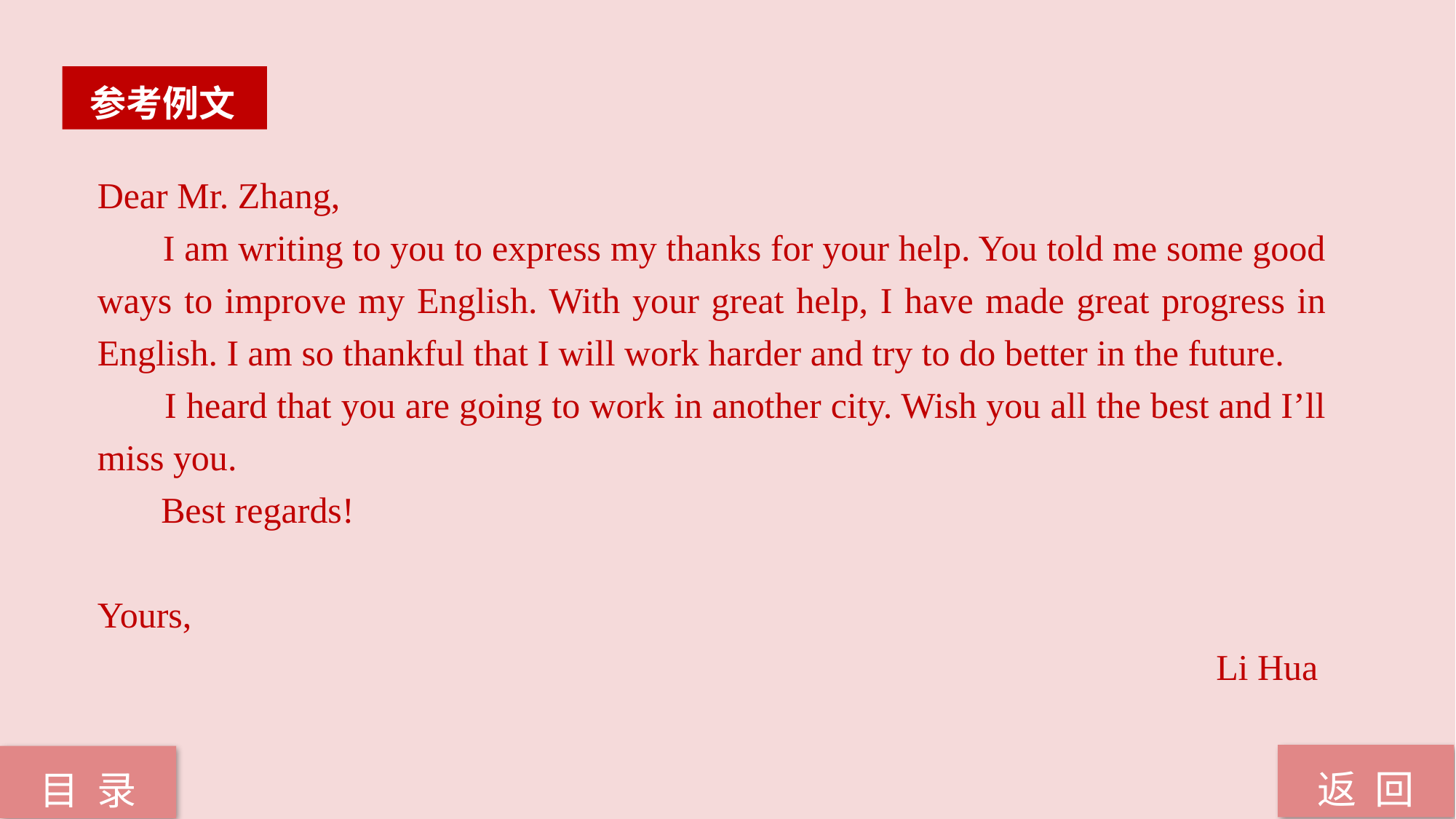

参考例文
Dear Mr. Zhang,
       I am writing to you to express my thanks for your help. You told me some good ways to improve my English. With your great help, I have made great progress in English. I am so thankful that I will work harder and try to do better in the future.
       I heard that you are going to work in another city. Wish you all the best and I’ll miss you.
       Best regards!
                                                                                                                             Yours,
                                                                                                                           Li Hua
返  回